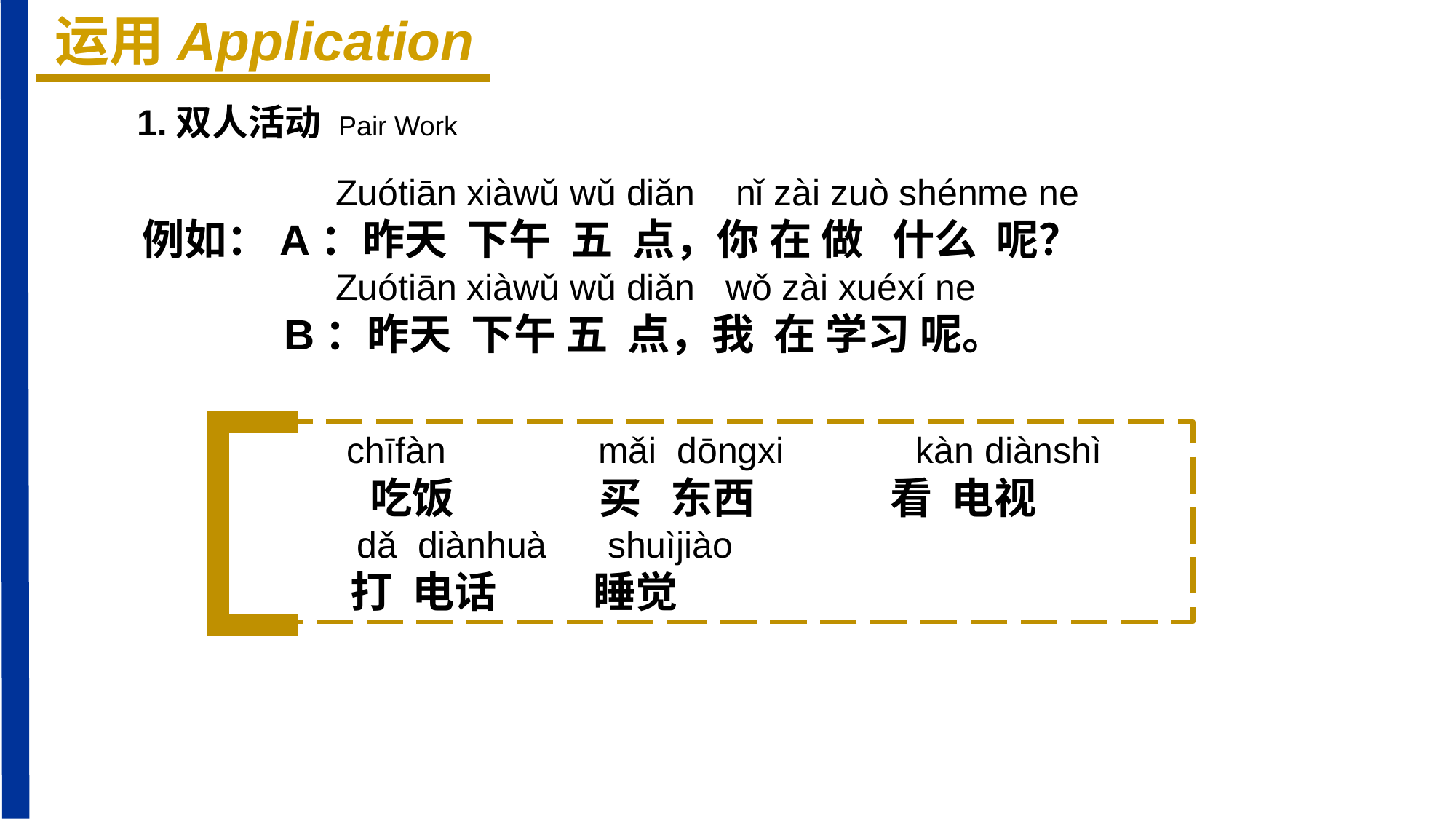

运用Application
1.双人活动 Pair Work
                   Zuótiān xiàwǔ wǔ diǎn    nǐ zài zuò shénme ne
例如：A：昨天  下午  五  点，你 在 做   什么  呢？
                   Zuótiān xiàwǔ wǔ diǎn   wǒ zài xuéxí ne
            B：昨天  下午 五  点，我  在 学习 呢。
            chīfàn               mǎi  dōnɡxi             kàn diànshì
吃饭               买   东西              看  电视
             dǎ  diànhuà      shuìjiào
            打  电话          睡觉